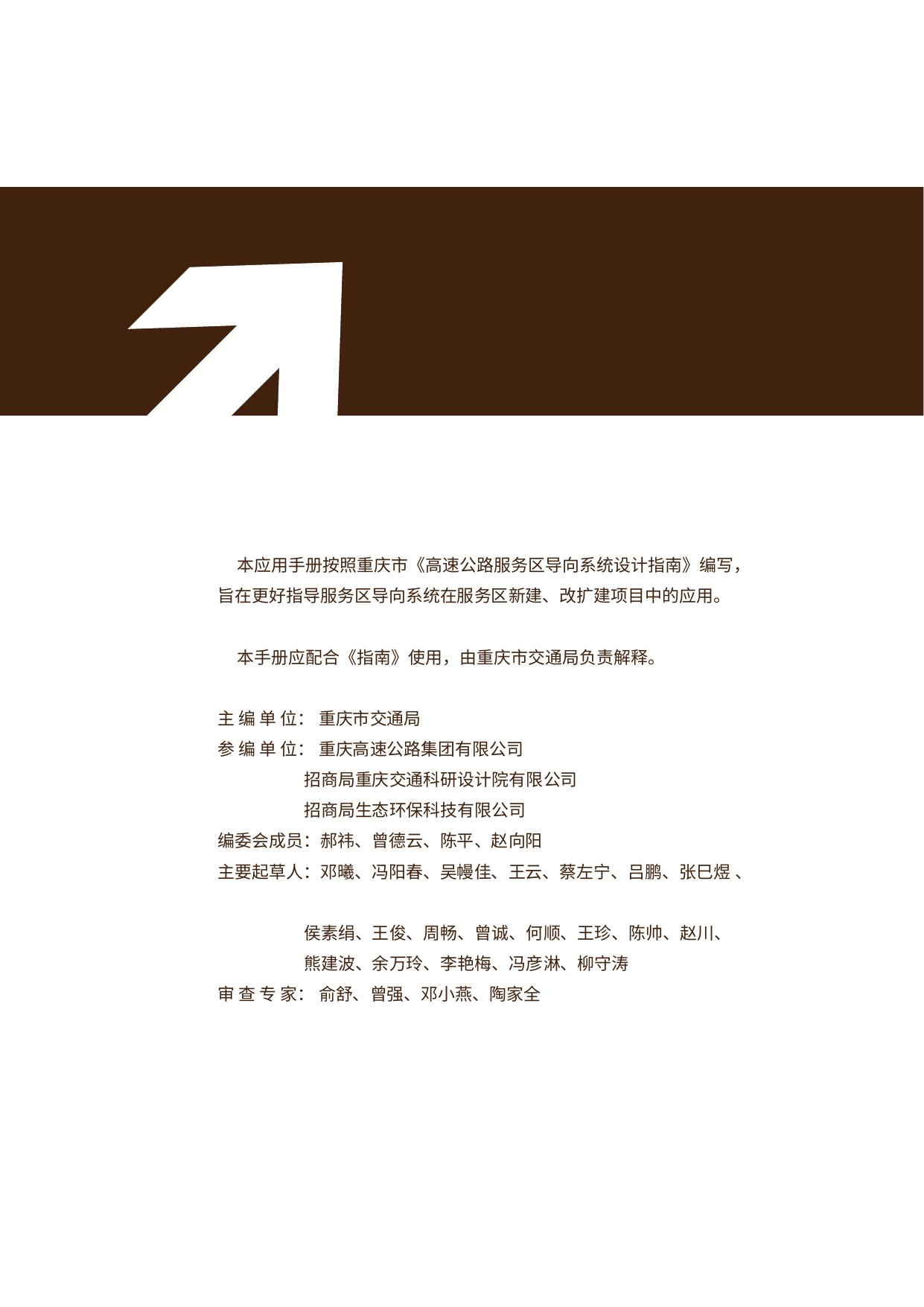

本应用手册按照重庆市《高速公路服务区导向系统设计指南》编写，旨在更好指导服务区导向系统在服务区新建、改扩建项目中的应用。

    本手册应配合《指南》使用，由重庆市交通局负责解释。

主 编 单 位： 重庆市交通局
参 编 单 位： 重庆高速公路集团有限公司
                     招商局重庆交通科研设计院有限公司
                     招商局生态环保科技有限公司
编委会成员：郝祎、曾德云、陈平、赵向阳
主要起草人：邓曦、冯阳春、吴幔佳、王云、蔡左宁、吕鹏、张巳煜 、
                     侯素绢、王俊、周畅、曾诚、何顺、王珍、陈帅、赵川、
                     熊建波、余万玲、李艳梅、冯彦淋、柳守涛
审 查 专 家： 俞舒、曾强、邓小燕、陶家全